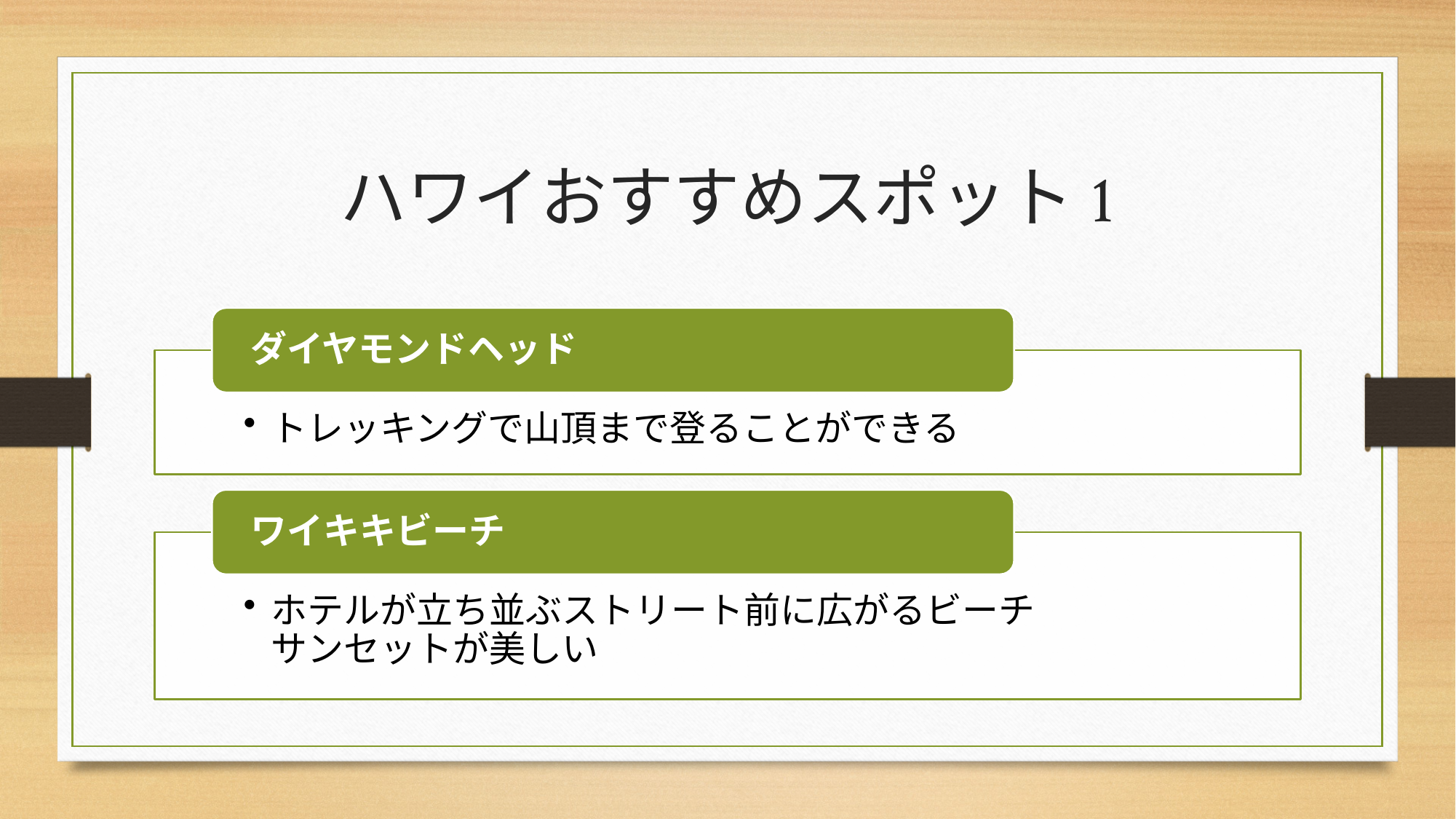

# ハワイおすすめスポット1
トレッキングで山頂まで登ることができる
ダイヤモンドヘッド
ホテルが立ち並ぶストリート前に広がるビーチ
サンセットが美しい
ワイキキビーチ